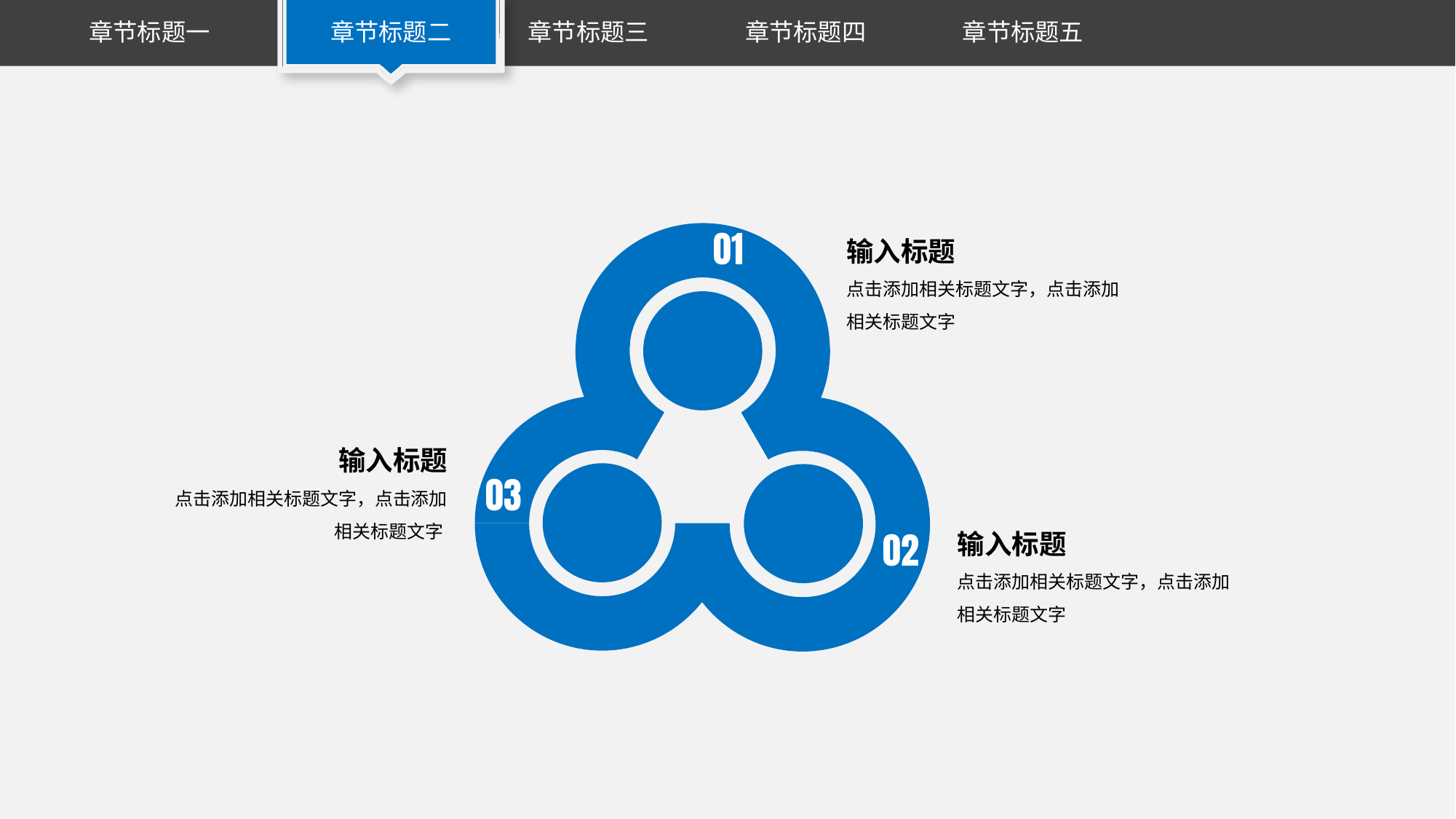

输入标题
点击添加相关标题文字，点击添加相关标题文字

01

03

02
输入标题
点击添加相关标题文字，点击添加相关标题文字
输入标题
点击添加相关标题文字，点击添加相关标题文字